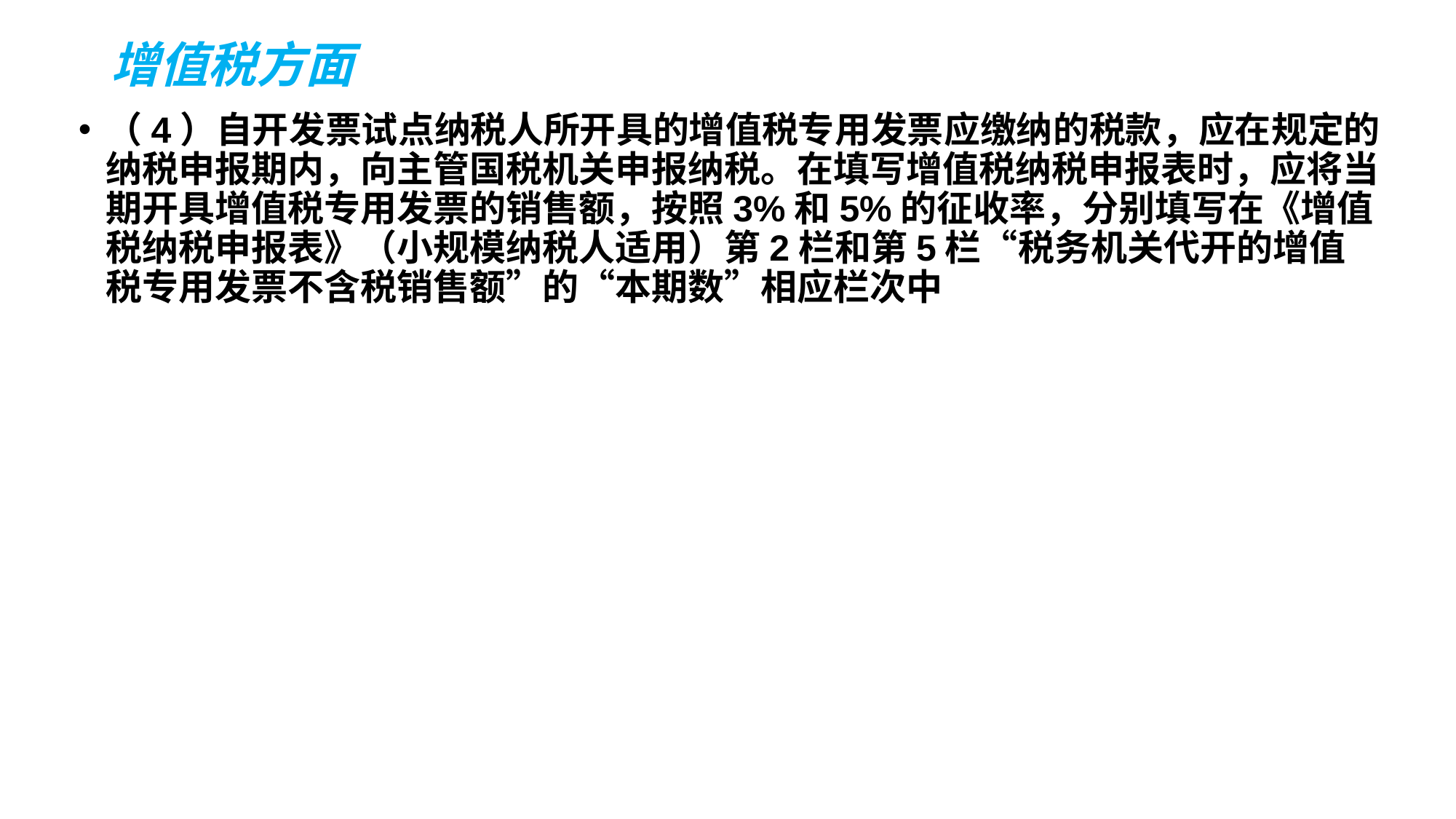

# 增值税方面
（4）自开发票试点纳税人所开具的增值税专用发票应缴纳的税款，应在规定的纳税申报期内，向主管国税机关申报纳税。在填写增值税纳税申报表时，应将当期开具增值税专用发票的销售额，按照3%和5%的征收率，分别填写在《增值税纳税申报表》（小规模纳税人适用）第2栏和第5栏“税务机关代开的增值税专用发票不含税销售额”的“本期数”相应栏次中